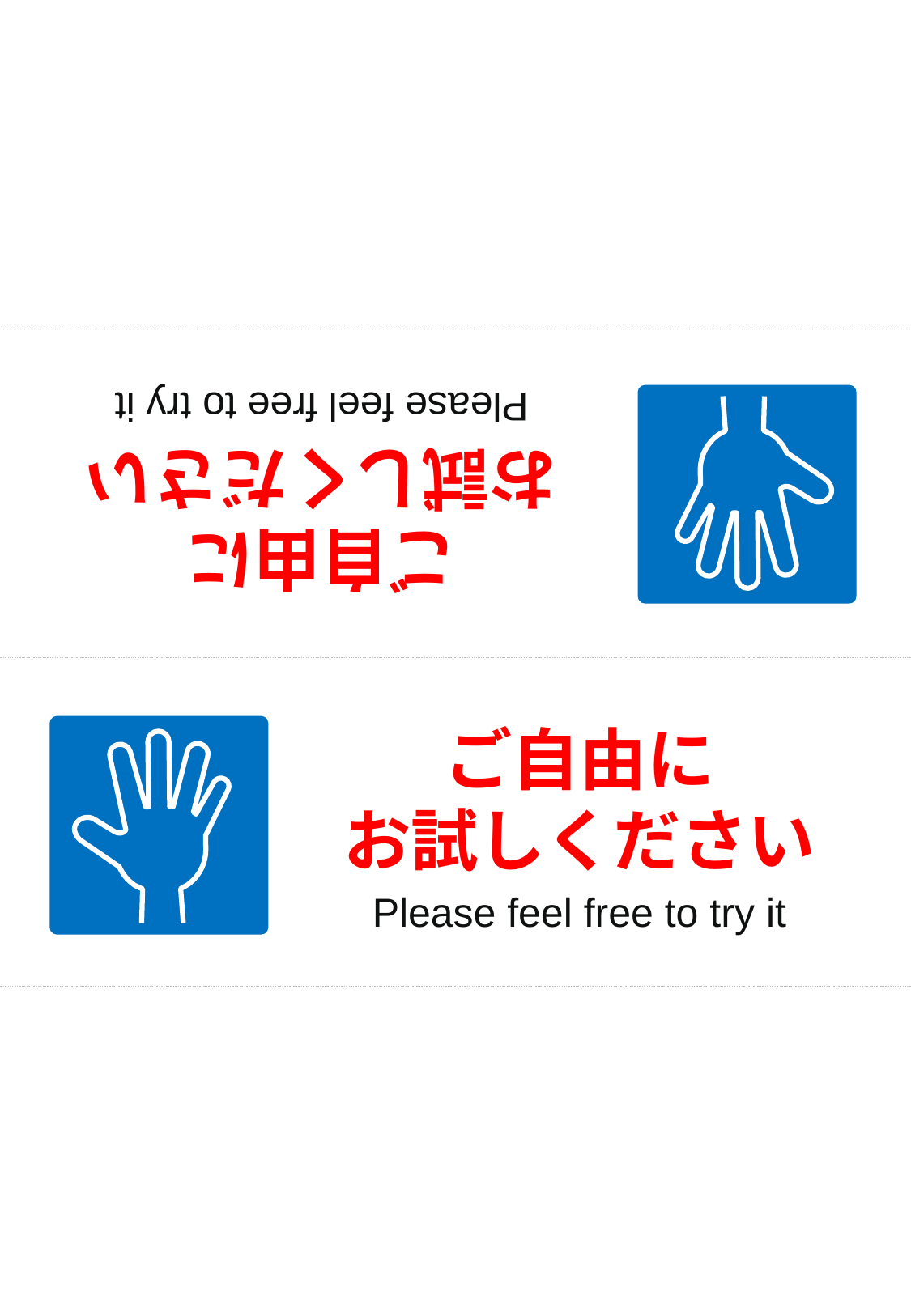

ご自由に
お試しください
Please feel free to try it

ご自由に
お試しください
Please feel free to try it